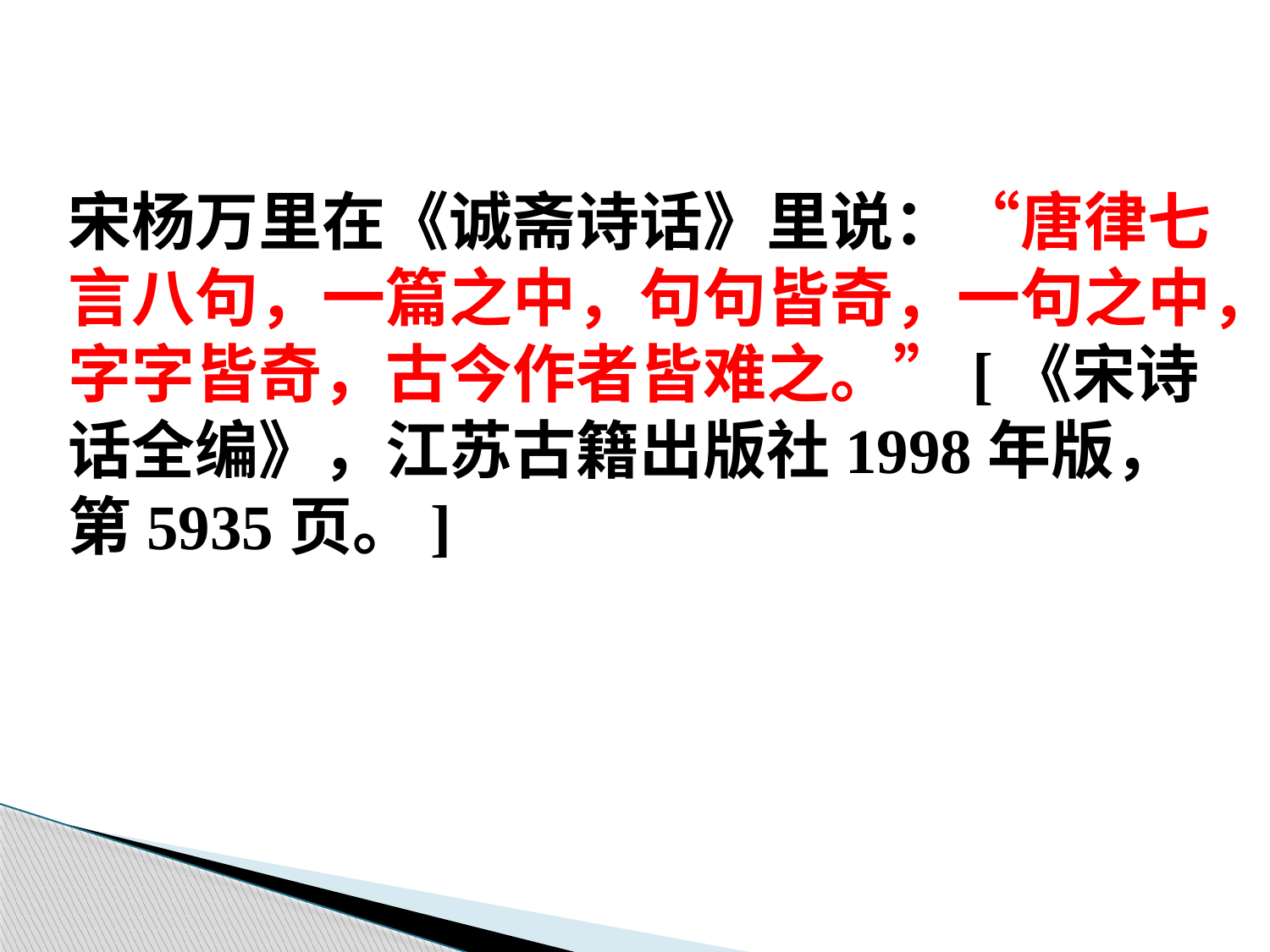

宋杨万里在《诚斋诗话》里说：“唐律七言八句，一篇之中，句句皆奇，一句之中，字字皆奇，古今作者皆难之。”[《宋诗话全编》，江苏古籍出版社1998年版，第5935页。]